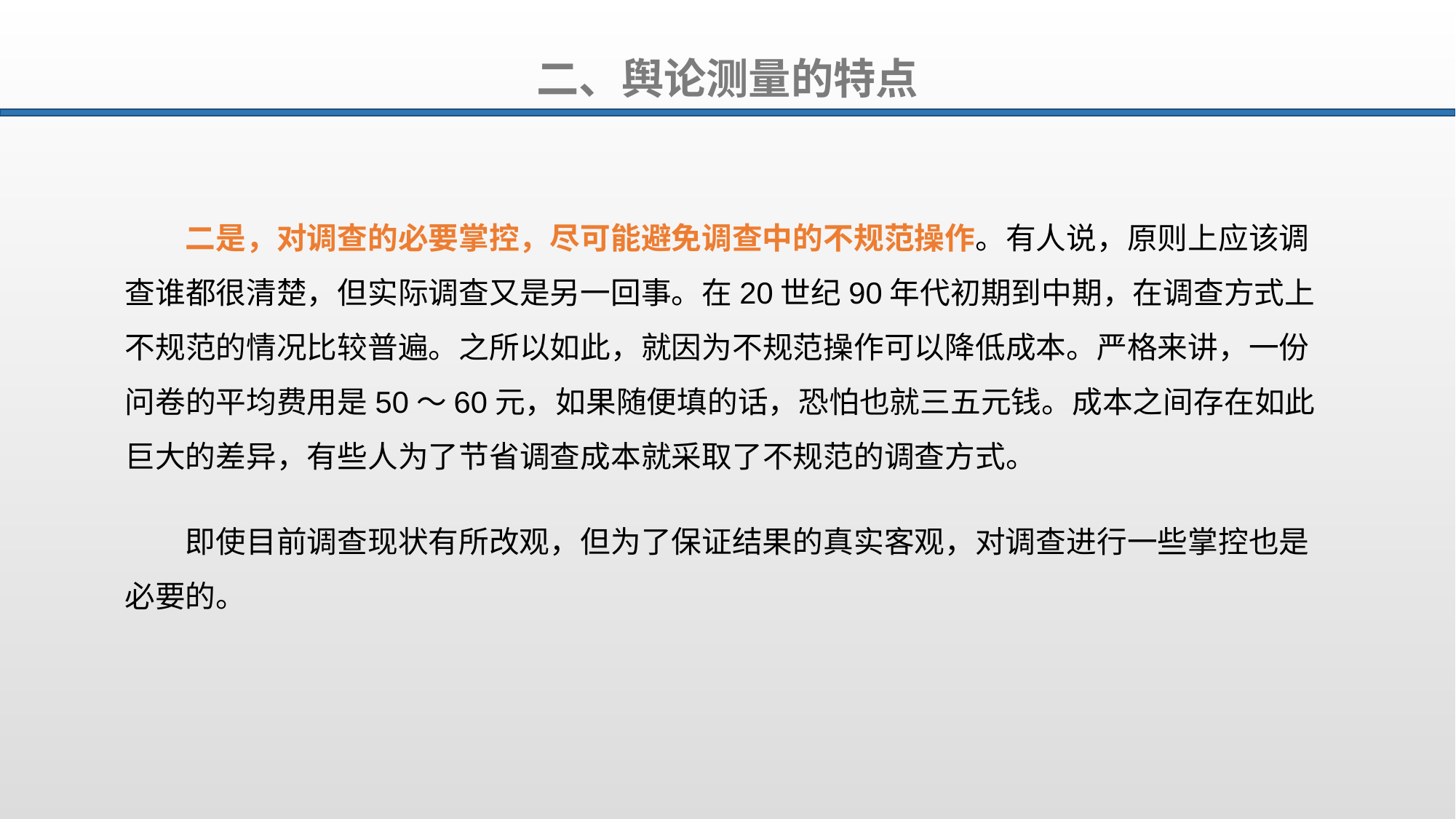

二、舆论测量的特点

二是，对调查的必要掌控，尽可能避免调查中的不规范操作。有人说，原则上应该调查谁都很清楚，但实际调查又是另一回事。在20世纪90年代初期到中期，在调查方式上不规范的情况比较普遍。之所以如此，就因为不规范操作可以降低成本。严格来讲，一份问卷的平均费用是50～60元，如果随便填的话，恐怕也就三五元钱。成本之间存在如此巨大的差异，有些人为了节省调查成本就采取了不规范的调查方式。
即使目前调查现状有所改观，但为了保证结果的真实客观，对调查进行一些掌控也是必要的。